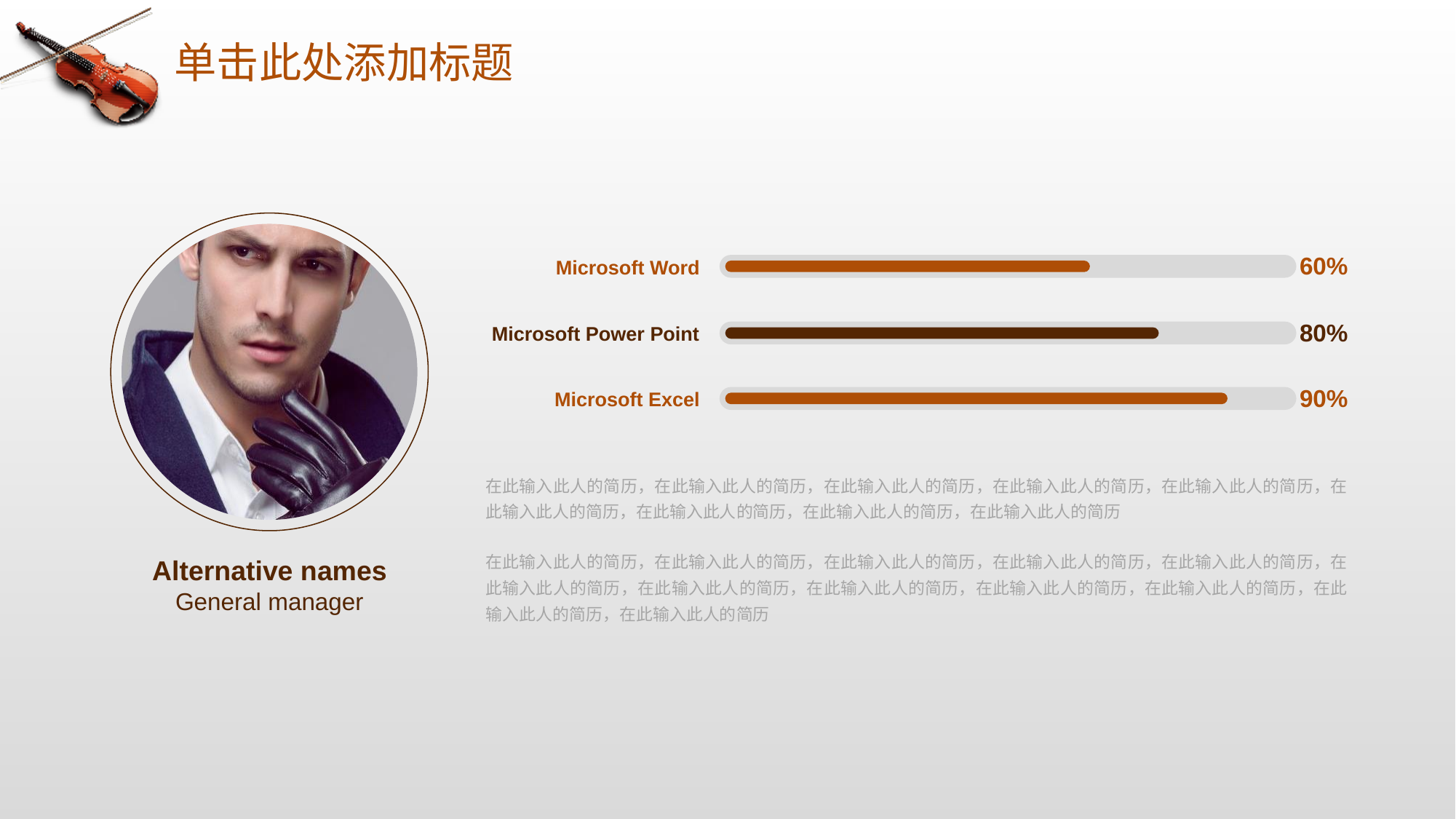

# 单击此处添加标题

60%
Microsoft Word

80%
Microsoft Power Point

90%
Microsoft Excel

在此输入此人的简历，在此输入此人的简历，在此输入此人的简历，在此输入此人的简历，在此输入此人的简历，在此输入此人的简历，在此输入此人的简历，在此输入此人的简历，在此输入此人的简历
在此输入此人的简历，在此输入此人的简历，在此输入此人的简历，在此输入此人的简历，在此输入此人的简历，在此输入此人的简历，在此输入此人的简历，在此输入此人的简历，在此输入此人的简历，在此输入此人的简历，在此输入此人的简历，在此输入此人的简历
Alternative names
General manager